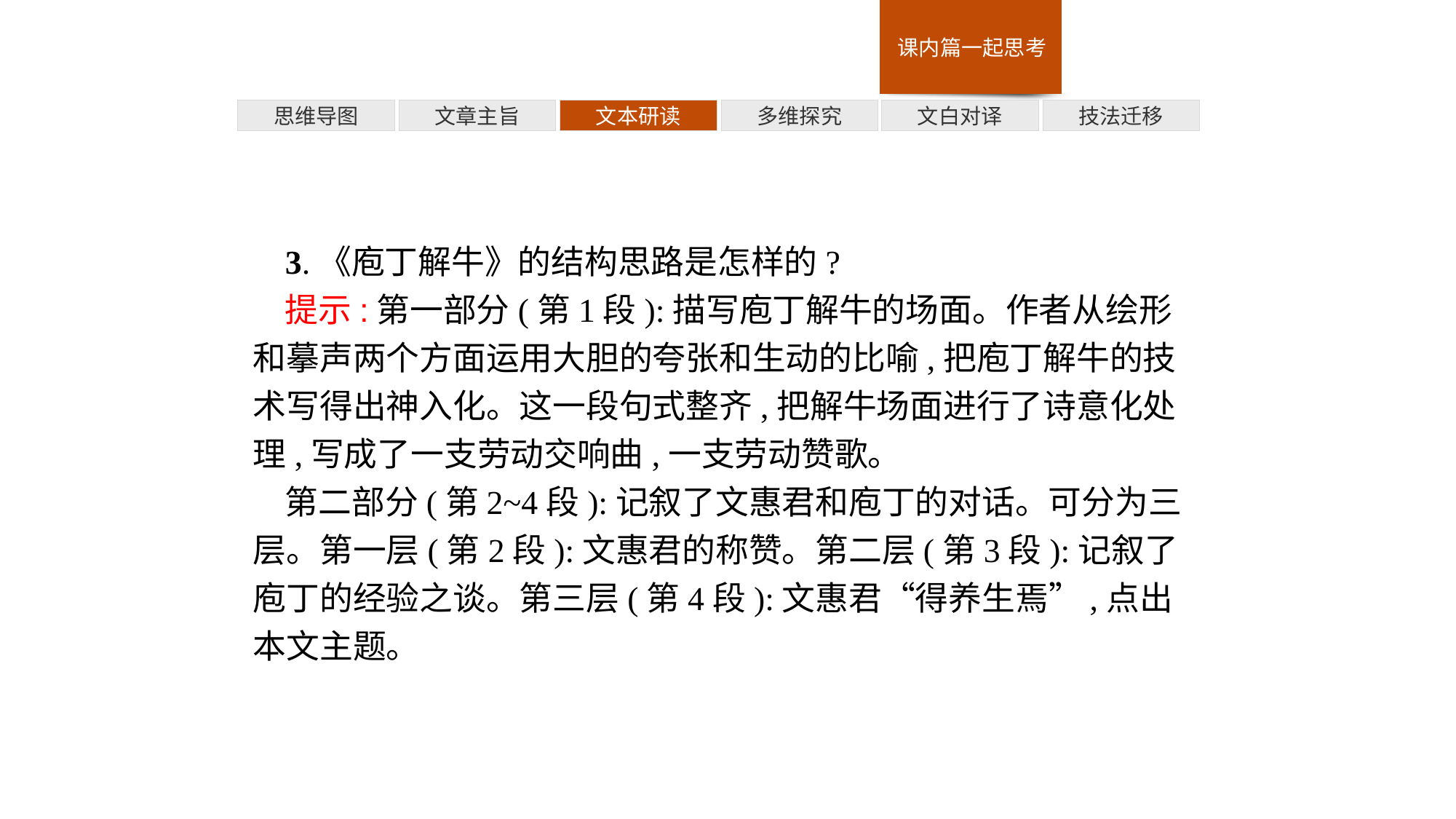

多维探究
技法迁移
思维导图
文章主旨
文本研读
文白对译
3.《庖丁解牛》的结构思路是怎样的?
提示:第一部分(第1段):描写庖丁解牛的场面。作者从绘形和摹声两个方面运用大胆的夸张和生动的比喻,把庖丁解牛的技术写得出神入化。这一段句式整齐,把解牛场面进行了诗意化处理,写成了一支劳动交响曲,一支劳动赞歌。
第二部分(第2~4段):记叙了文惠君和庖丁的对话。可分为三层。第一层(第2段):文惠君的称赞。第二层(第3段):记叙了庖丁的经验之谈。第三层(第4段):文惠君“得养生焉”,点出本文主题。